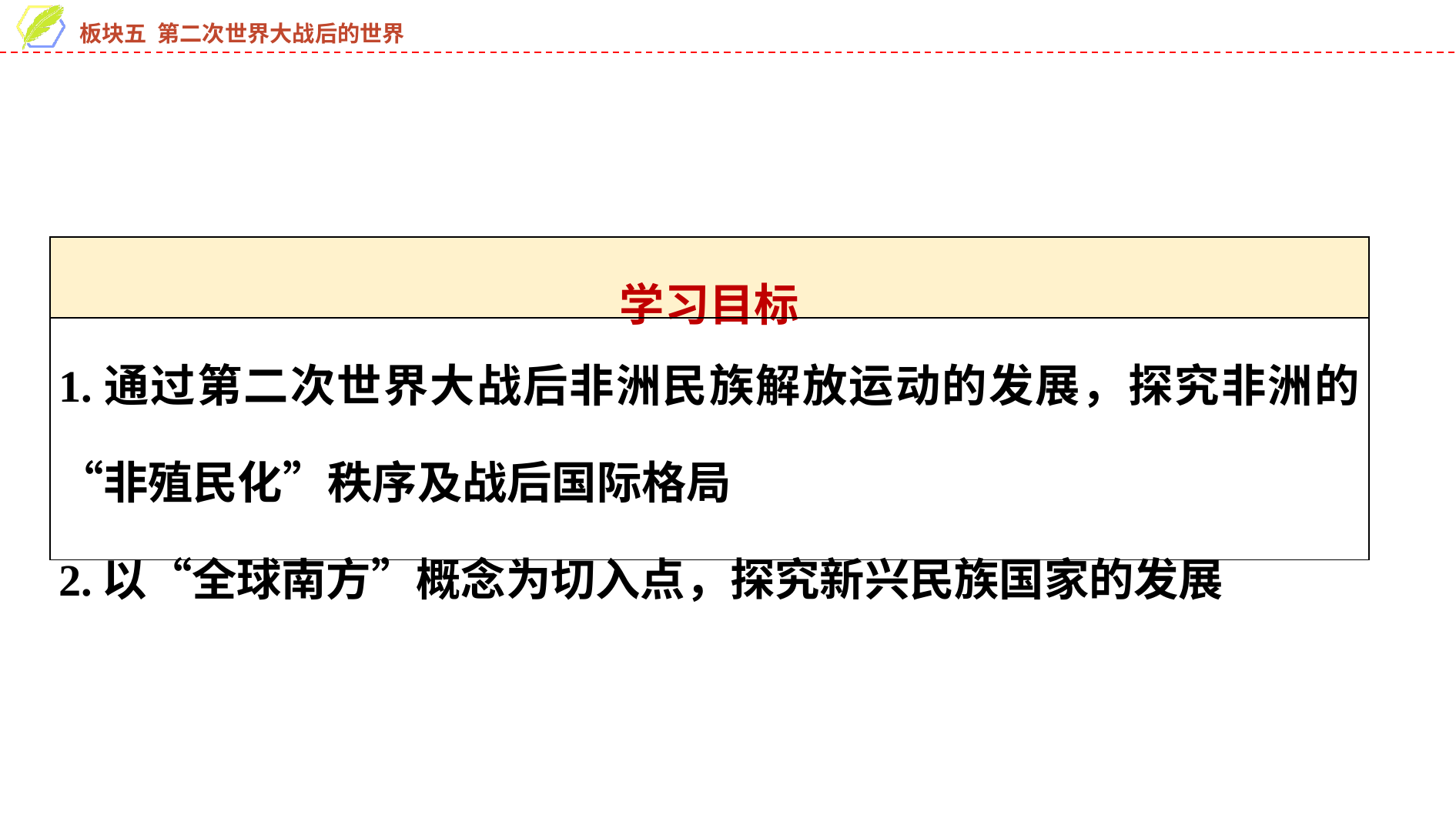

| 学习目标 |
| --- |
| 1.通过第二次世界大战后非洲民族解放运动的发展，探究非洲的“非殖民化”秩序及战后国际格局 2.以“全球南方”概念为切入点，探究新兴民族国家的发展 |